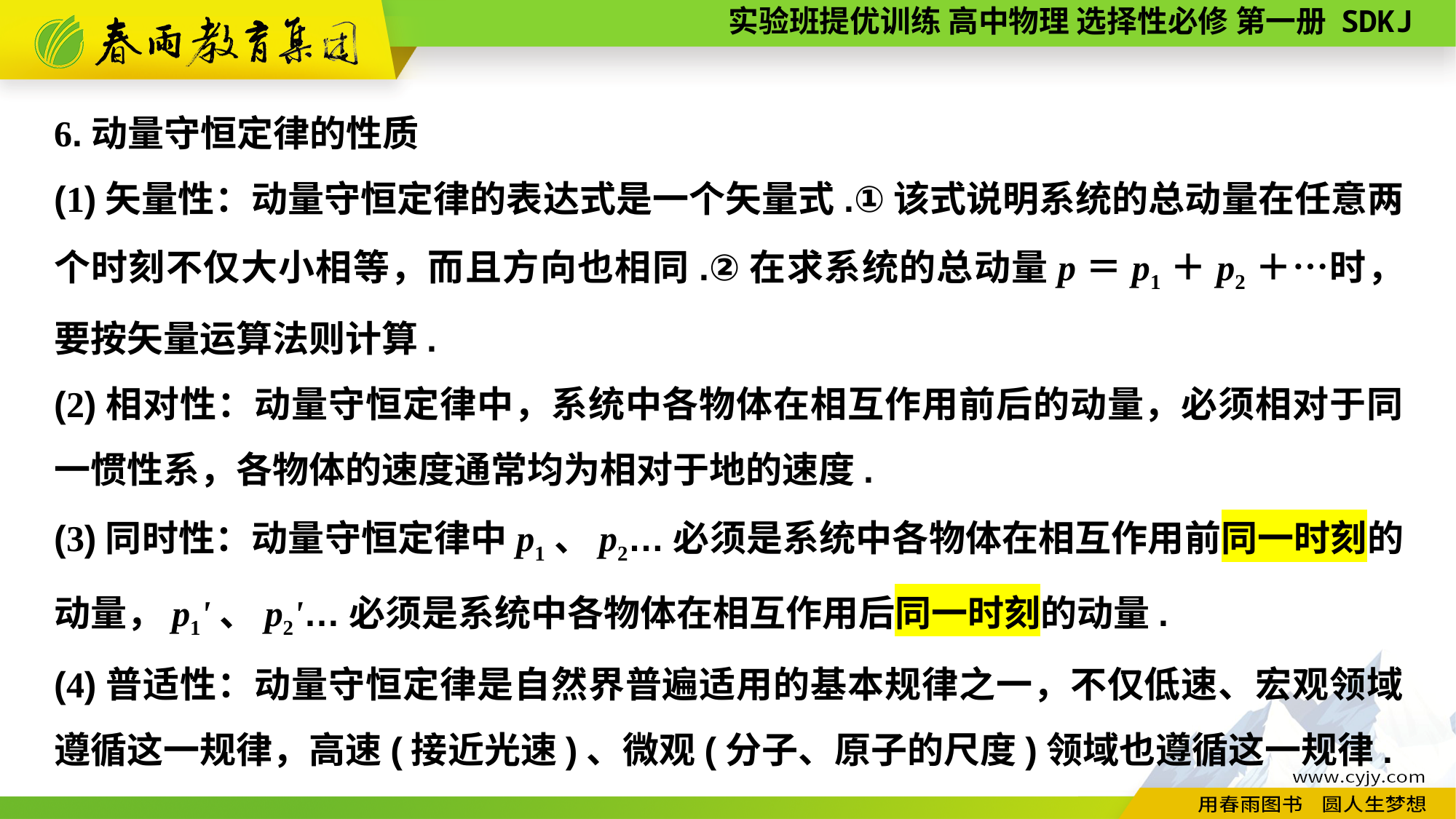

6.动量守恒定律的性质
(1)矢量性：动量守恒定律的表达式是一个矢量式.①该式说明系统的总动量在任意两个时刻不仅大小相等，而且方向也相同.②在求系统的总动量p＝p1＋p2＋…时，要按矢量运算法则计算.
(2)相对性：动量守恒定律中，系统中各物体在相互作用前后的动量，必须相对于同一惯性系，各物体的速度通常均为相对于地的速度.
(3)同时性：动量守恒定律中p1、p2…必须是系统中各物体在相互作用前同一时刻的动量，p1'、p2'…必须是系统中各物体在相互作用后同一时刻的动量.
(4)普适性：动量守恒定律是自然界普遍适用的基本规律之一，不仅低速、宏观领域遵循这一规律，高速(接近光速)、微观(分子、原子的尺度)领域也遵循这一规律.